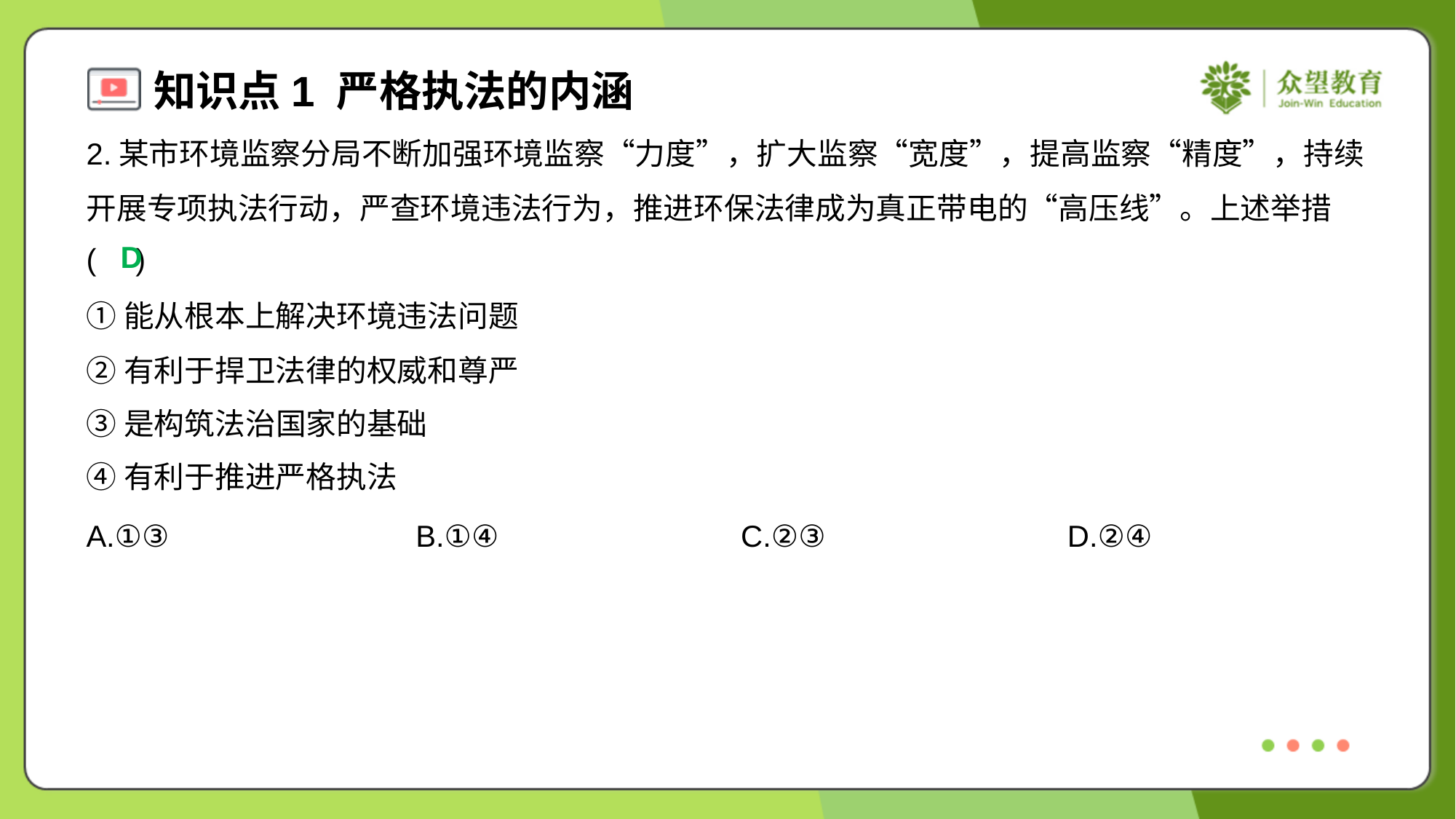

2.某市环境监察分局不断加强环境监察“力度”，扩大监察“宽度”，提高监察“精度”，持续
开展专项执法行动，严查环境违法行为，推进环保法律成为真正带电的“高压线”。上述举措
(     )
D
①能从根本上解决环境违法问题
②有利于捍卫法律的权威和尊严
③是构筑法治国家的基础
④有利于推进严格执法
A.①③	B.①④	C.②③	D.②④